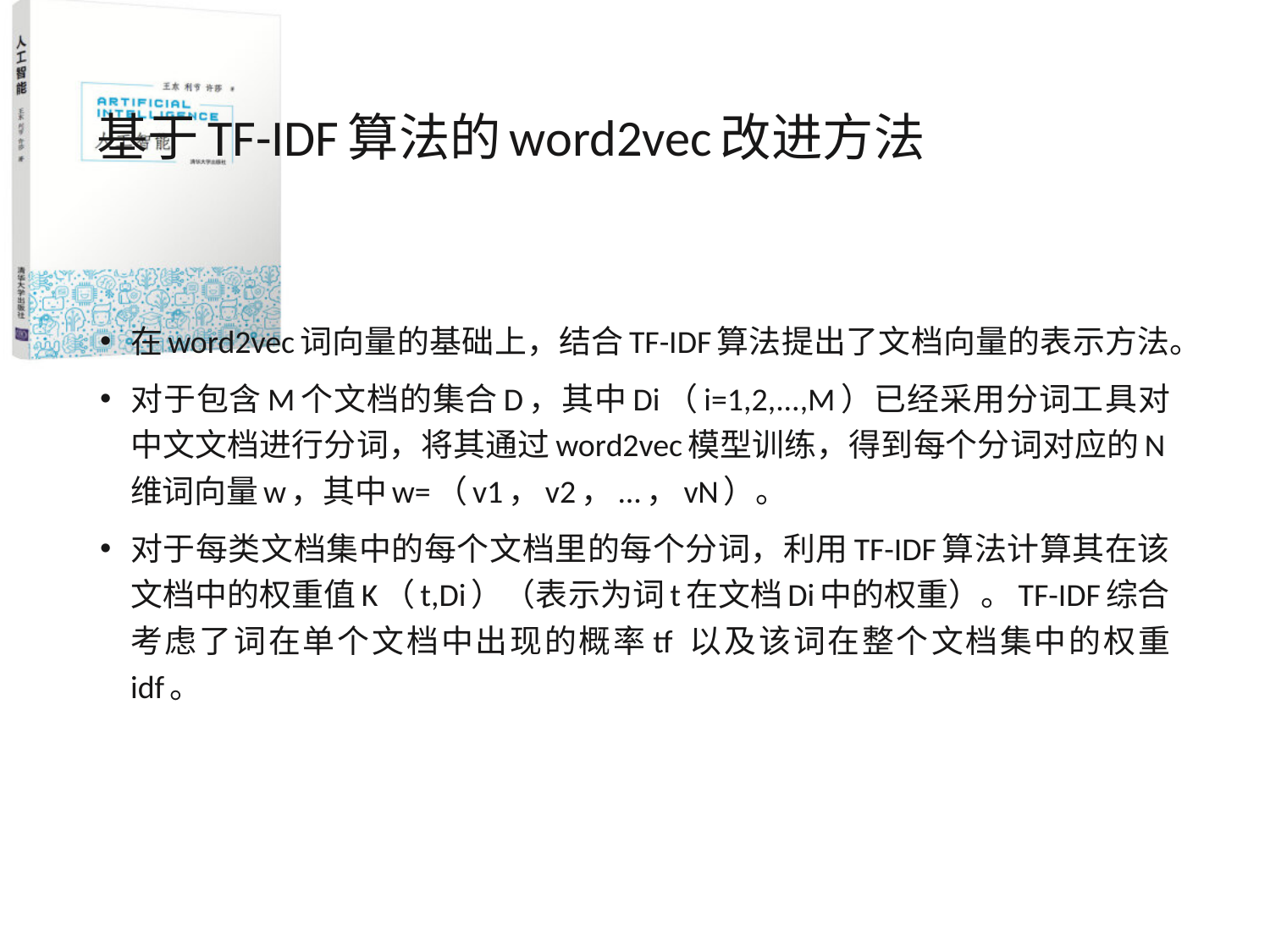

# 基于TF-IDF算法的word2vec改进方法
在word2vec词向量的基础上，结合TF-IDF算法提出了文档向量的表示方法。
对于包含M个文档的集合D，其中Di（i=1,2,...,M）已经采用分词工具对中文文档进行分词，将其通过word2vec模型训练，得到每个分词对应的N维词向量w，其中w=（v1，v2，...，vN）。
对于每类文档集中的每个文档里的每个分词，利用TF-IDF算法计算其在该文档中的权重值K（t,Di）（表示为词t在文档Di中的权重）。TF-IDF综合考虑了词在单个文档中出现的概率tf 以及该词在整个文档集中的权重 idf。